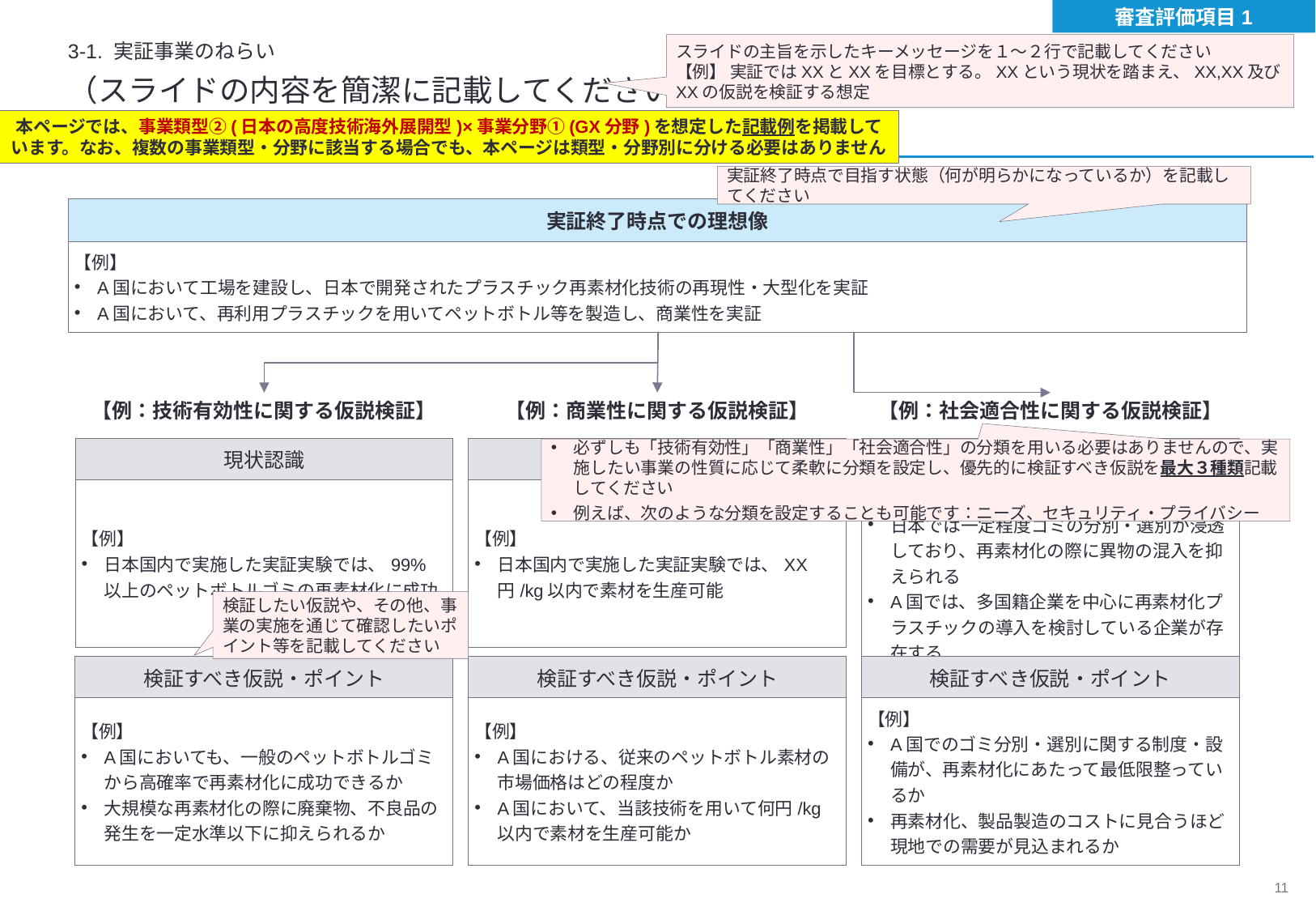

審査評価項目1
3-1. 実証事業のねらい
スライドの主旨を示したキーメッセージを１～２行で記載してください
【例】 実証ではXXとXXを目標とする。XXという現状を踏まえ、XX,XX及びXXの仮説を検証する想定
（スライドの内容を簡潔に記載してください）
本ページでは、事業類型②(日本の高度技術海外展開型)×事業分野①(GX分野)を想定した記載例を掲載しています。なお、複数の事業類型・分野に該当する場合でも、本ページは類型・分野別に分ける必要はありません
実証終了時点で目指す状態（何が明らかになっているか）を記載してください
| 実証終了時点での理想像 |
| --- |
| 【例】 A国において工場を建設し、日本で開発されたプラスチック再素材化技術の再現性・大型化を実証 A国において、再利用プラスチックを用いてペットボトル等を製造し、商業性を実証 |
【例：技術有効性に関する仮説検証】
【例：商業性に関する仮説検証】
【例：社会適合性に関する仮説検証】
| 現状認識 |
| --- |
| 【例】 日本国内で実施した実証実験では、99%以上のペットボトルゴミの再素材化に成功 |
| 現状認識 |
| --- |
| 【例】 日本国内で実施した実証実験では、XX円/kg以内で素材を生産可能 |
| 現状認識 |
| --- |
| 【例】 日本では一定程度ゴミの分別・選別が浸透しており、再素材化の際に異物の混入を抑えられる A国では、多国籍企業を中心に再素材化プラスチックの導入を検討している企業が存在する |
必ずしも「技術有効性」「商業性」「社会適合性」の分類を用いる必要はありませんので、実施したい事業の性質に応じて柔軟に分類を設定し、優先的に検証すべき仮説を最大３種類記載してください
例えば、次のような分類を設定することも可能です：ニーズ、セキュリティ・プライバシー
検証したい仮説や、その他、事業の実施を通じて確認したいポイント等を記載してください
| 検証すべき仮説・ポイント |
| --- |
| 【例】 A国においても、一般のペットボトルゴミから高確率で再素材化に成功できるか 大規模な再素材化の際に廃棄物、不良品の発生を一定水準以下に抑えられるか |
| 検証すべき仮説・ポイント |
| --- |
| 【例】 A国における、従来のペットボトル素材の市場価格はどの程度か A国において、当該技術を用いて何円/kg以内で素材を生産可能か |
| 検証すべき仮説・ポイント |
| --- |
| 【例】 A国でのゴミ分別・選別に関する制度・設備が、再素材化にあたって最低限整っているか 再素材化、製品製造のコストに見合うほど現地での需要が見込まれるか |